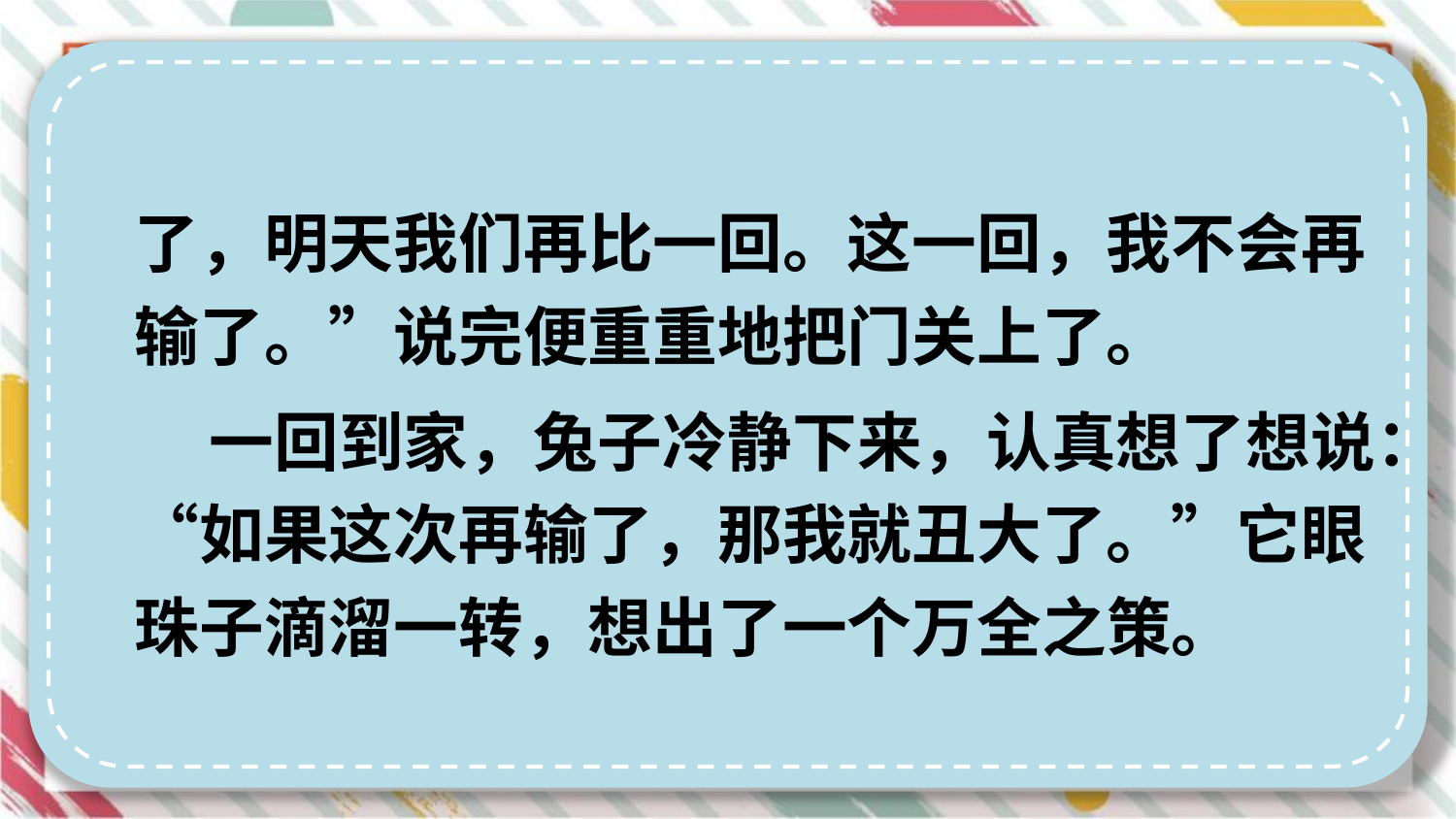

了，明天我们再比一回。这一回，我不会再输了。”说完便重重地把门关上了。
    一回到家，兔子冷静下来，认真想了想说：“如果这次再输了，那我就丑大了。”它眼珠子滴溜一转，想出了一个万全之策。